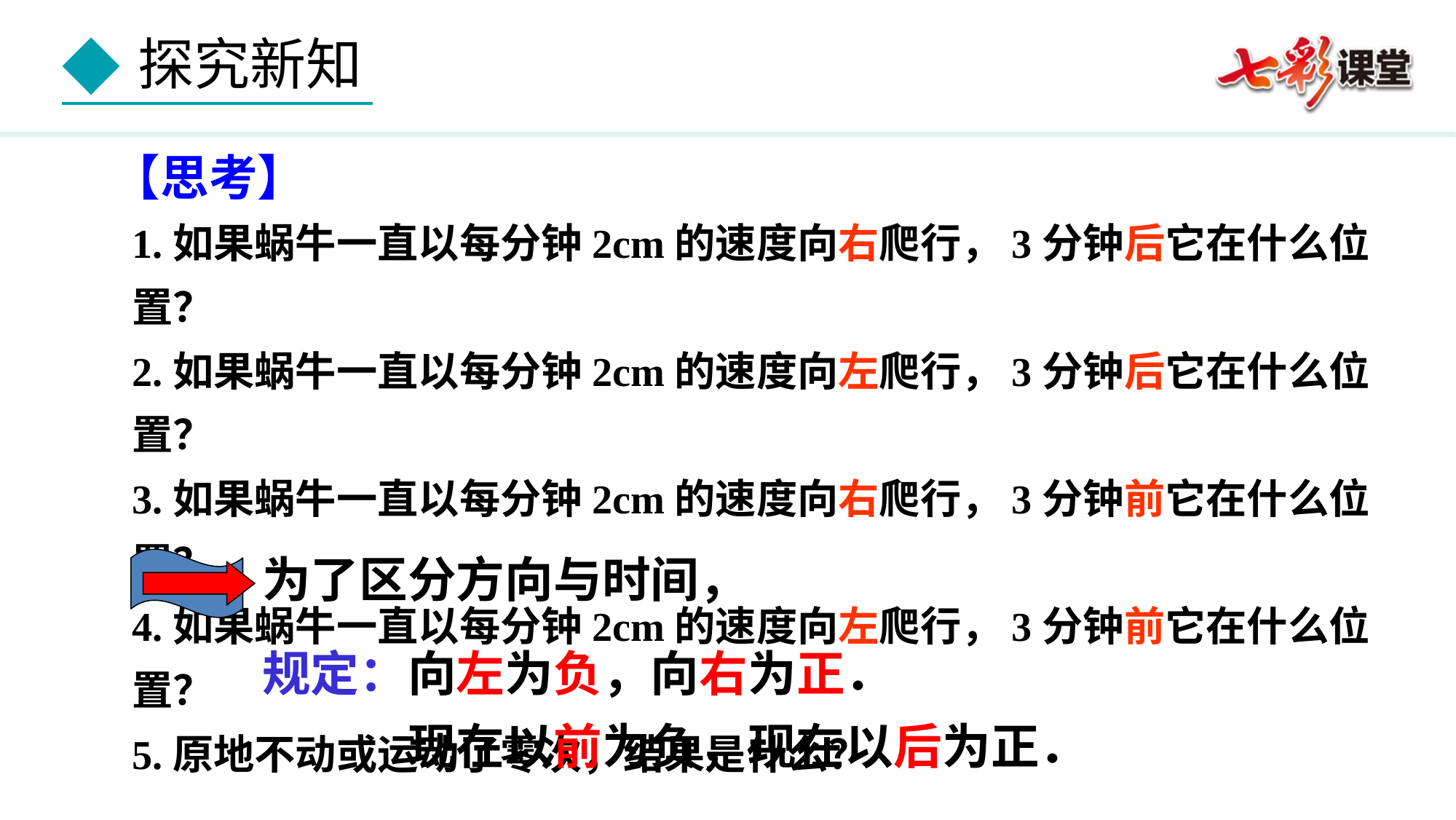

【思考】
1.如果蜗牛一直以每分钟2cm的速度向右爬行，3分钟后它在什么位置？
2.如果蜗牛一直以每分钟2cm的速度向左爬行，3分钟后它在什么位置？
3.如果蜗牛一直以每分钟2cm的速度向右爬行，3分钟前它在什么位置？
4.如果蜗牛一直以每分钟2cm的速度向左爬行，3分钟前它在什么位置？
5.原地不动或运动了零次，结果是什么？
为了区分方向与时间，

规定：向左为负，向右为正．
　　　现在以前为负，现在以后为正．